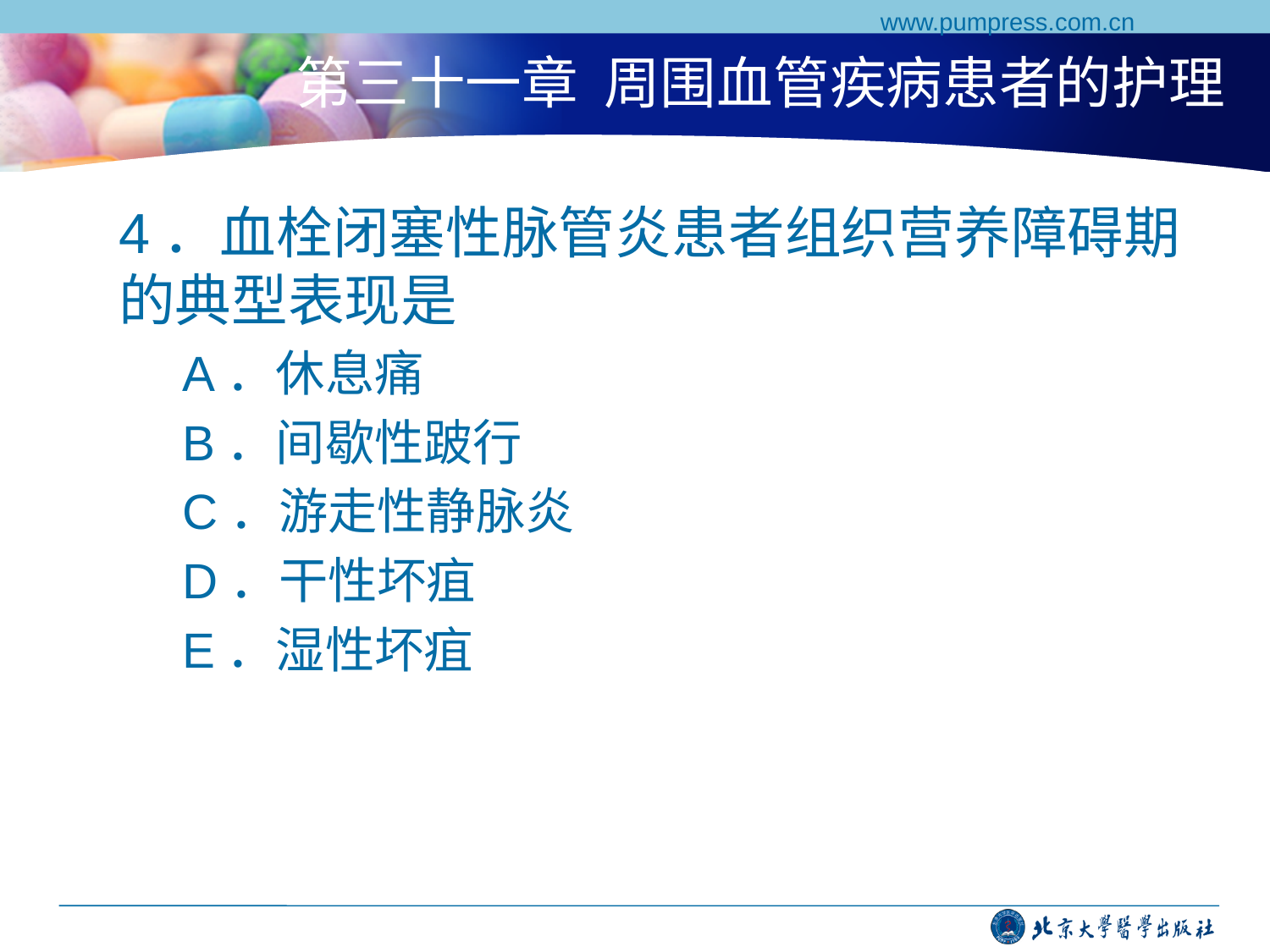

www.pumpress.com.cn
# 第三十一章  周围血管疾病患者的护理
4．血栓闭塞性脉管炎患者组织营养障碍期的典型表现是
A．休息痛
B．间歇性跛行
C．游走性静脉炎
D．干性坏疽
E．湿性坏疽